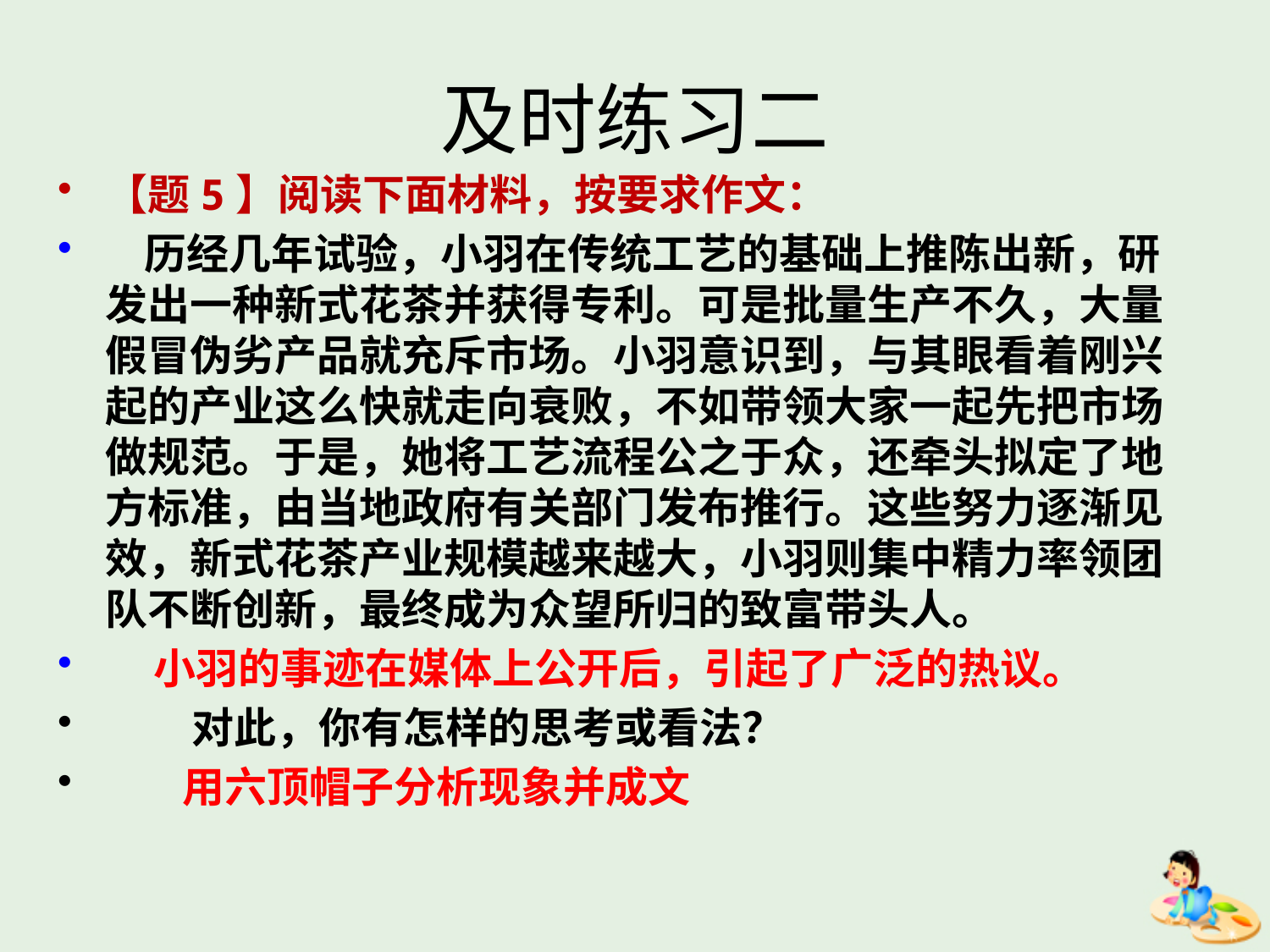

# 及时练习二
【题5】阅读下面材料，按要求作文：
   历经几年试验，小羽在传统工艺的基础上推陈出新，研发出一种新式花茶并获得专利。可是批量生产不久，大量假冒伪劣产品就充斥市场。小羽意识到，与其眼看着刚兴起的产业这么快就走向衰败，不如带领大家一起先把市场做规范。于是，她将工艺流程公之于众，还牵头拟定了地方标准，由当地政府有关部门发布推行。这些努力逐渐见效，新式花茶产业规模越来越大，小羽则集中精力率领团队不断创新，最终成为众望所归的致富带头人。
    小羽的事迹在媒体上公开后，引起了广泛的热议。
        对此，你有怎样的思考或看法？
       用六顶帽子分析现象并成文